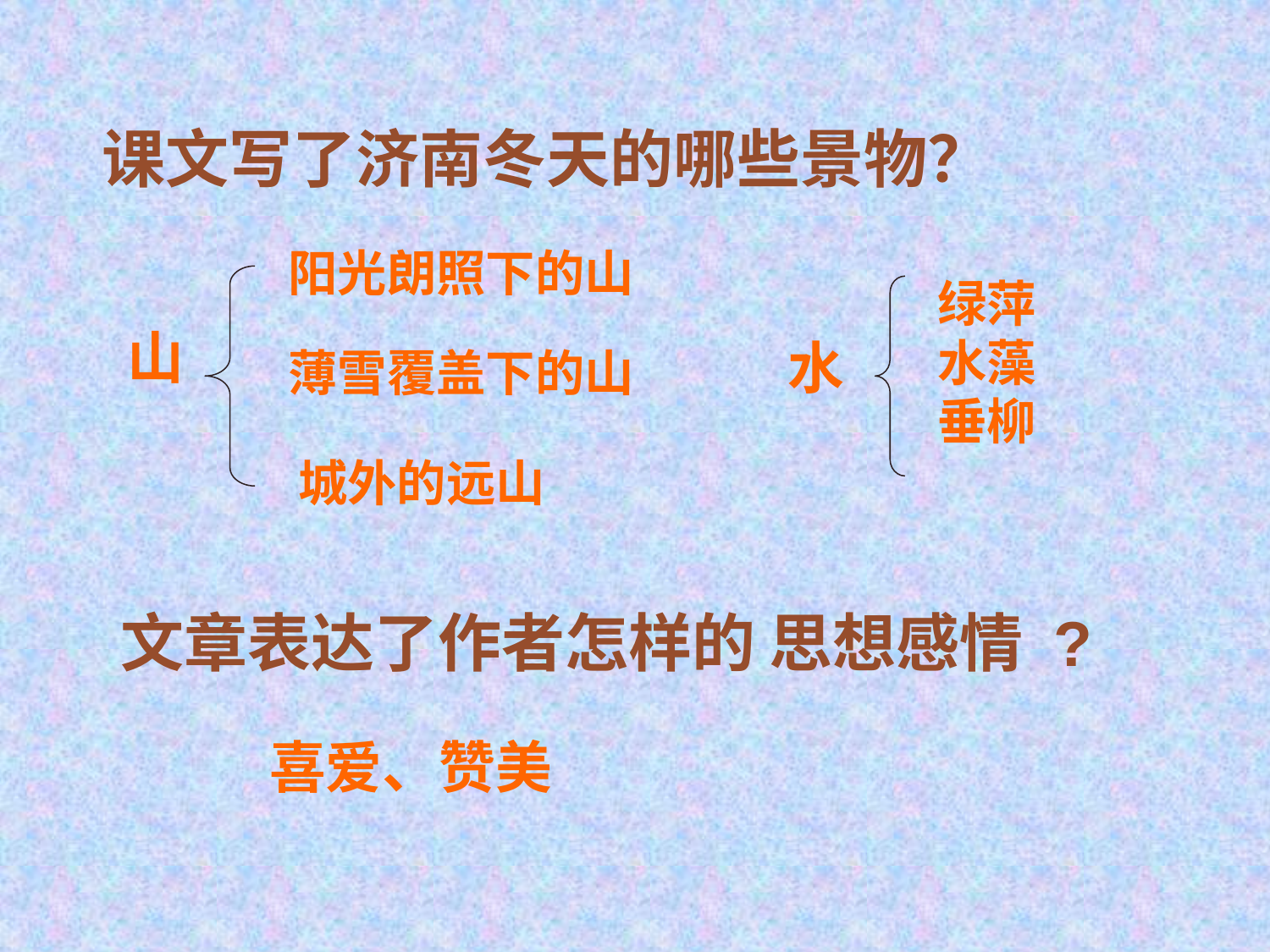

课文写了济南冬天的哪些景物？
阳光朗照下的山

绿萍
水藻
垂柳

山
水
薄雪覆盖下的山
城外的远山

文章表达了作者怎样的 思想感情 ?
喜爱、赞美